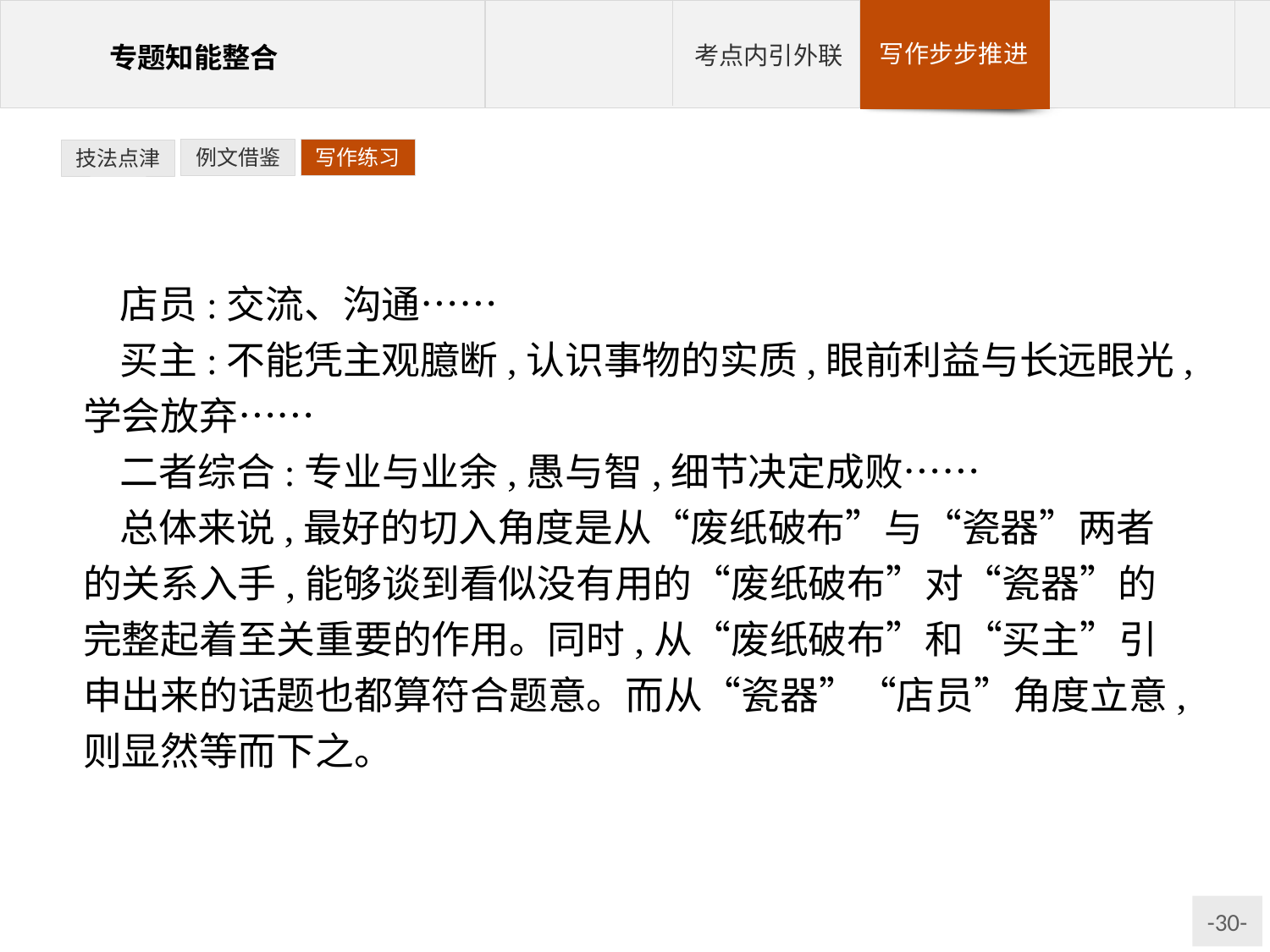

例文借鉴
写作练习
技法点津
店员:交流、沟通……
买主:不能凭主观臆断,认识事物的实质,眼前利益与长远眼光,学会放弃……
二者综合:专业与业余,愚与智,细节决定成败……
总体来说,最好的切入角度是从“废纸破布”与“瓷器”两者的关系入手,能够谈到看似没有用的“废纸破布”对“瓷器”的完整起着至关重要的作用。同时,从“废纸破布”和“买主”引申出来的话题也都算符合题意。而从“瓷器”“店员”角度立意,则显然等而下之。